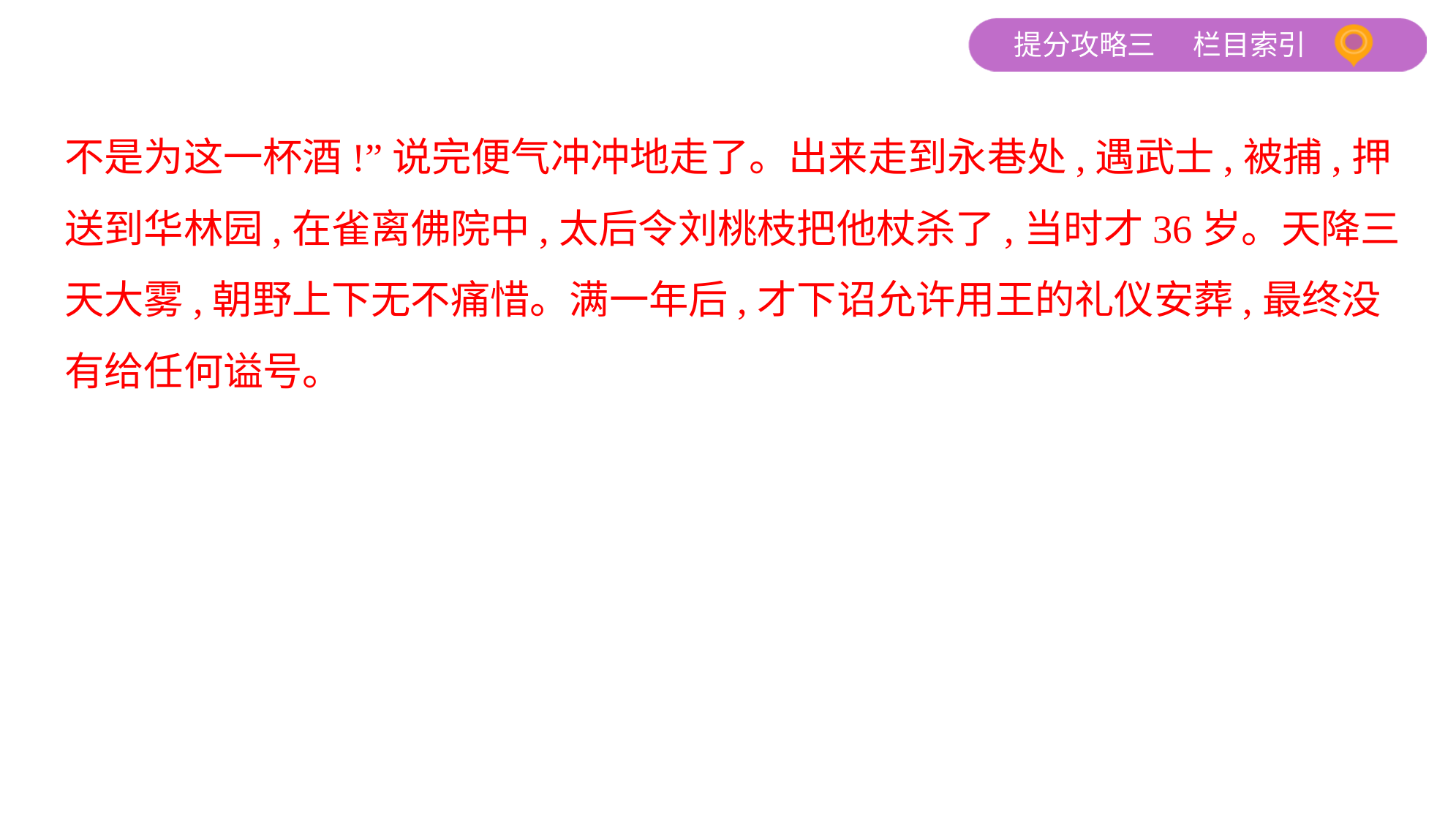

不是为这一杯酒!”说完便气冲冲地走了。出来走到永巷处,遇武士,被捕,押
送到华林园,在雀离佛院中,太后令刘桃枝把他杖杀了,当时才36岁。天降三
天大雾,朝野上下无不痛惜。满一年后,才下诏允许用王的礼仪安葬,最终没
有给任何谥号。